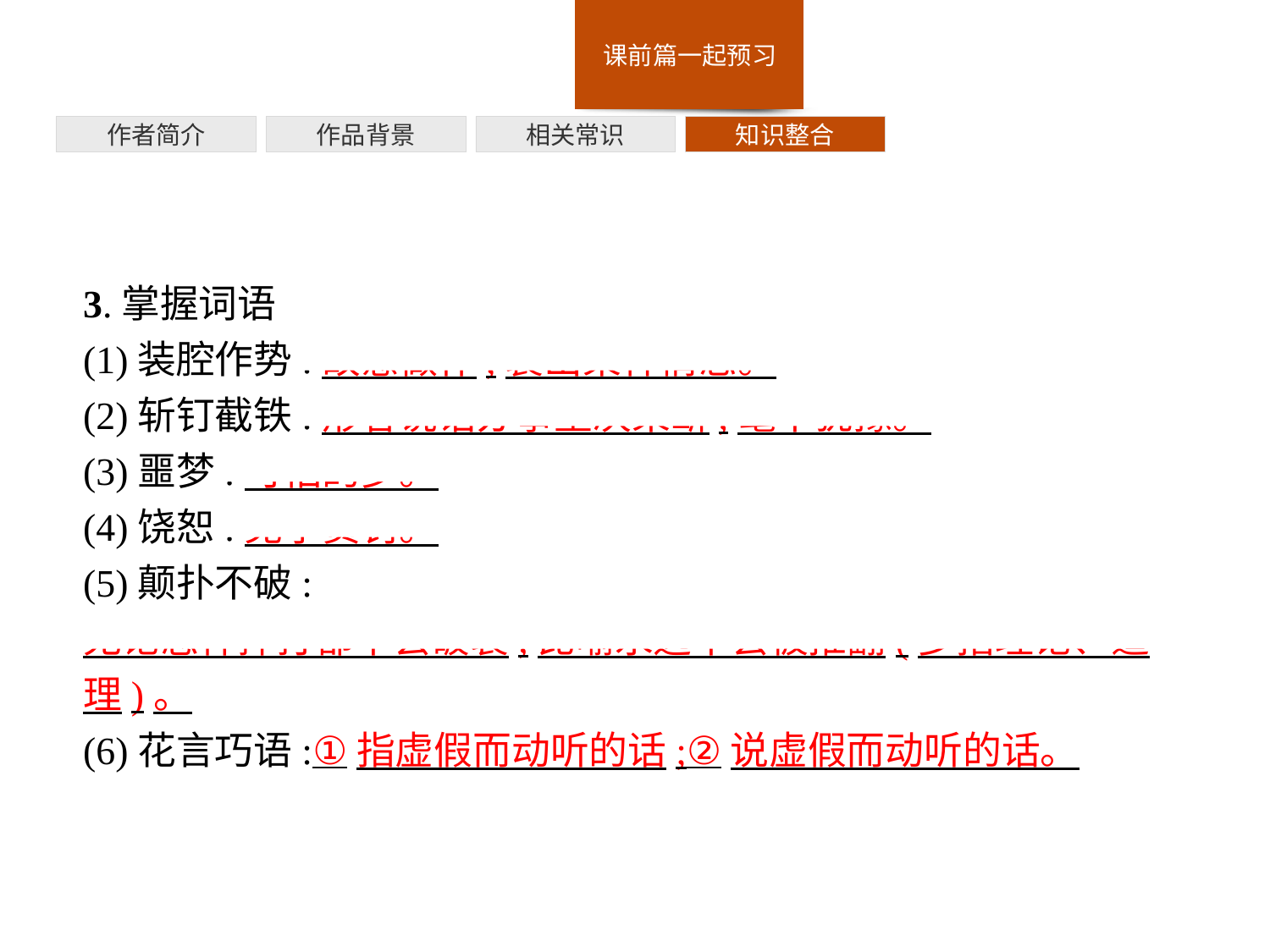

作者简介
作品背景
相关常识
知识整合
3.掌握词语
(1)装腔作势:故意做作,装出某种情态。
(2)斩钉截铁:形容说话办事坚决果断,毫不犹豫。
(3)噩梦:可怕的梦。
(4)饶恕:免予责罚。
(5)颠扑不破:
无论怎样摔打都不会破裂,比喻永远不会被推翻(多指理论、道理)。
(6)花言巧语:①指虚假而动听的话;②说虚假而动听的话。